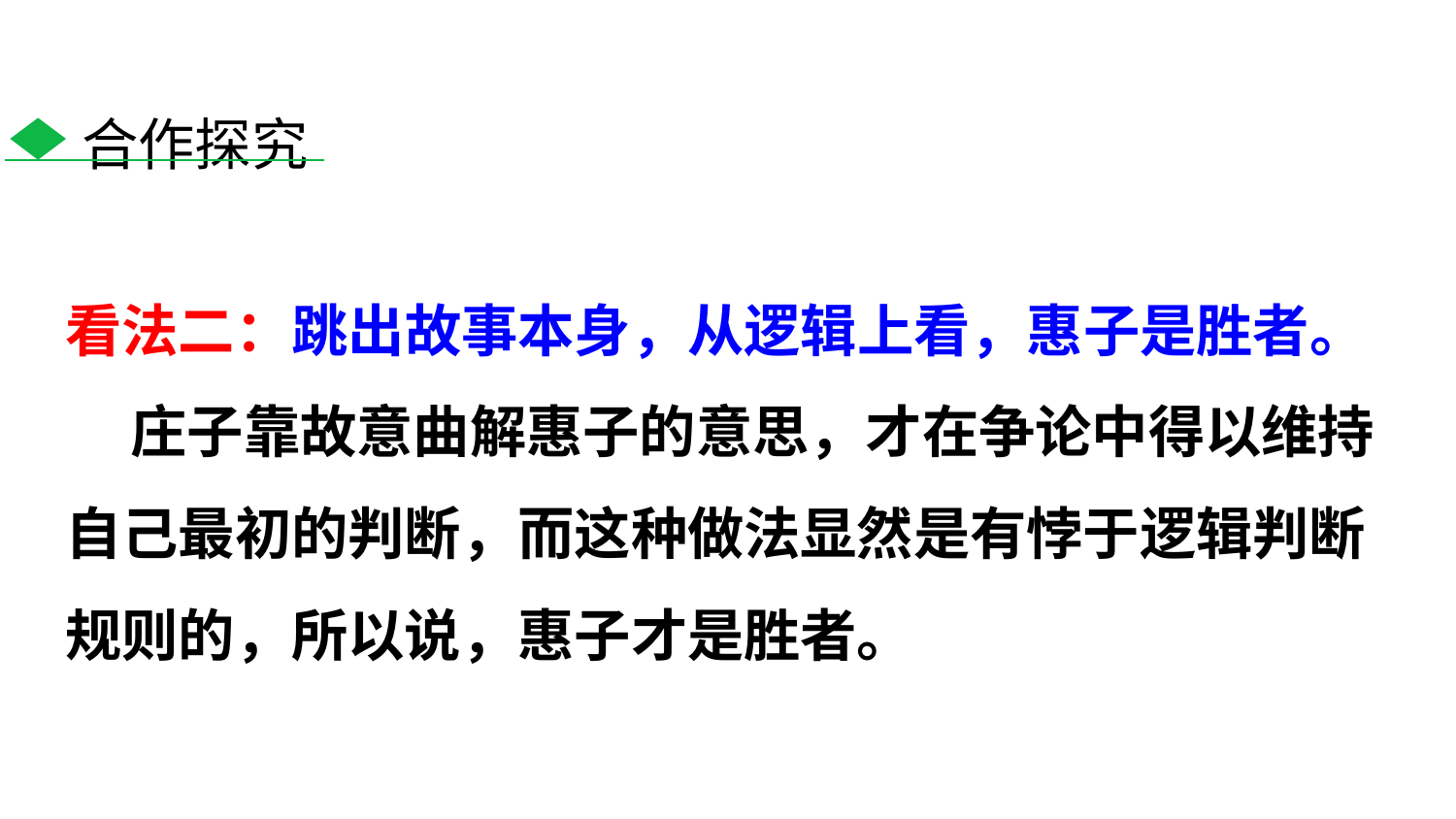

合作探究

看法二：跳出故事本身，从逻辑上看，惠子是胜者。
    庄子靠故意曲解惠子的意思，才在争论中得以维持自己最初的判断，而这种做法显然是有悖于逻辑判断规则的，所以说，惠子才是胜者。